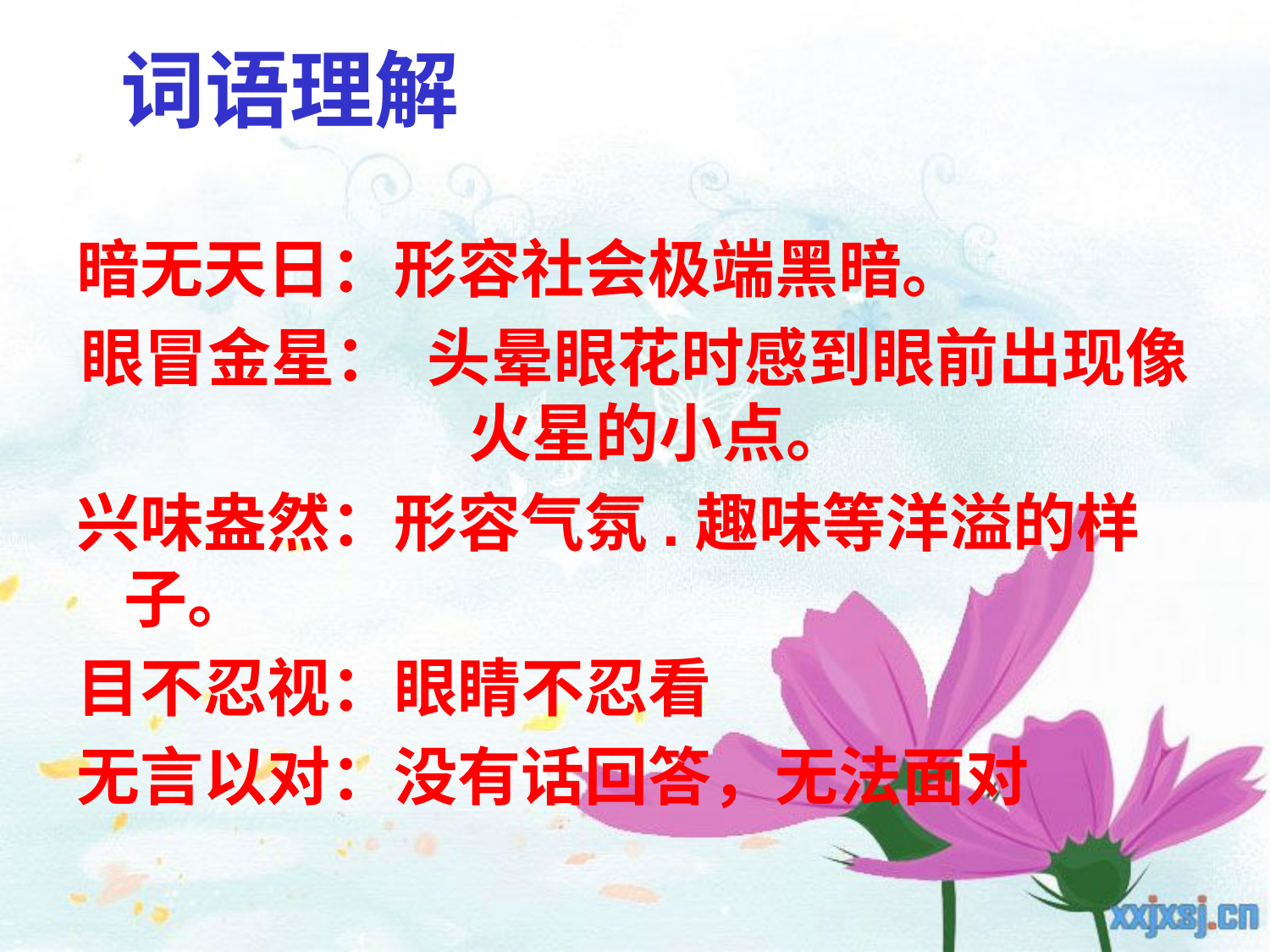

# 词语理解
暗无天日：形容社会极端黑暗。
眼冒金星：  头晕眼花时感到眼前出现像 火星的小点。
兴味盎然：形容气氛.趣味等洋溢的样子。
目不忍视：眼睛不忍看
无言以对：没有话回答，无法面对